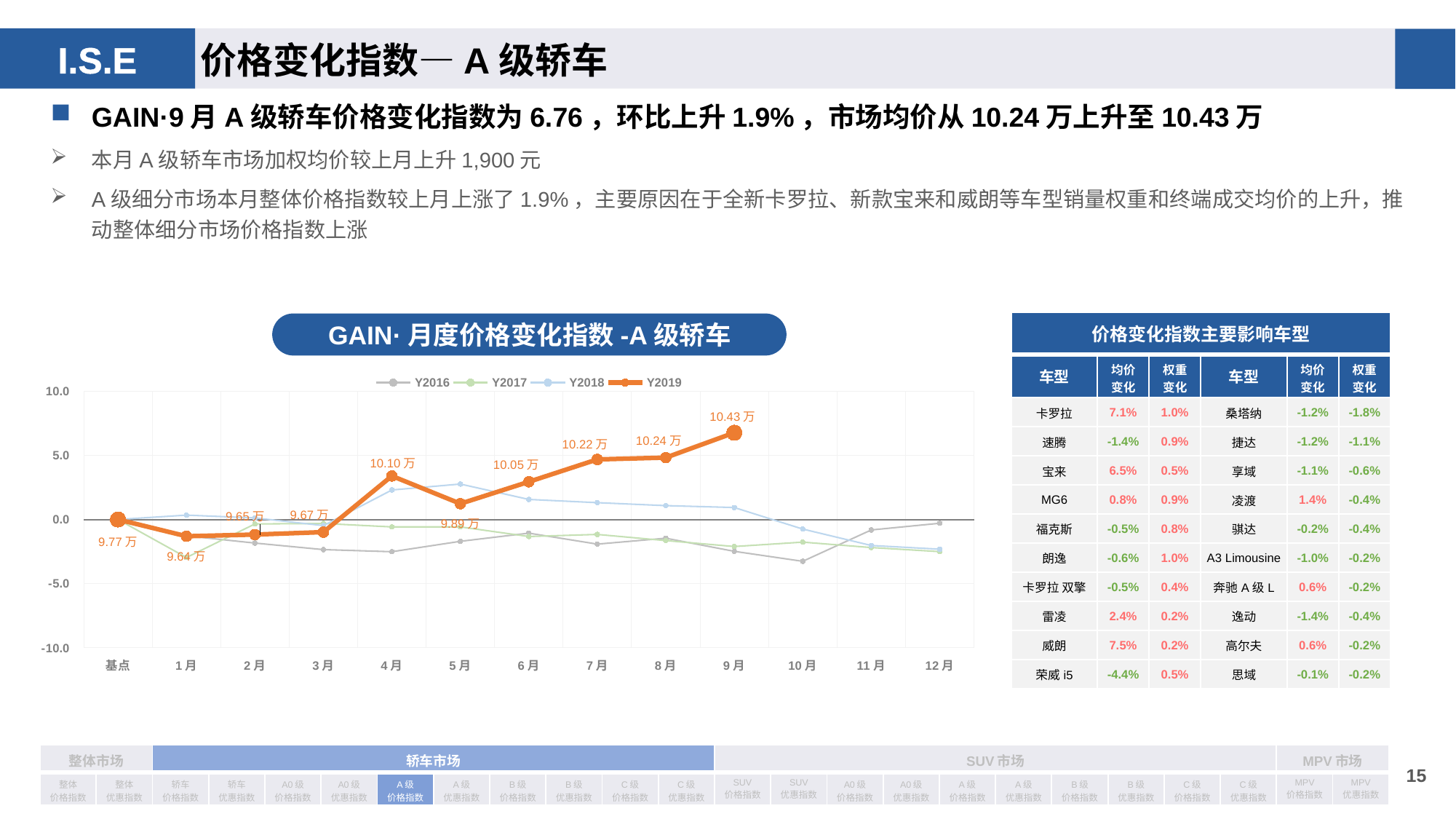

价格变化指数—A级轿车
GAIN·9月A级轿车价格变化指数为6.76，环比上升1.9%，市场均价从10.24万上升至10.43万
本月A级轿车市场加权均价较上月上升1,900元
A级细分市场本月整体价格指数较上月上涨了1.9%，主要原因在于全新卡罗拉、新款宝来和威朗等车型销量权重和终端成交均价的上升，推动整体细分市场价格指数上涨
| 价格变化指数主要影响车型 |  |  |  |  |  |
| --- | --- | --- | --- | --- | --- |
| 车型 | 均价 变化 | 权重 变化 | 车型 | 均价 变化 | 权重变化 |
| 卡罗拉 | 7.1% | 1.0% | 桑塔纳 | -1.2% | -1.8% |
| 速腾 | -1.4% | 0.9% | 捷达 | -1.2% | -1.1% |
| 宝来 | 6.5% | 0.5% | 享域 | -1.1% | -0.6% |
| MG6 | 0.8% | 0.9% | 凌渡 | 1.4% | -0.4% |
| 福克斯 | -0.5% | 0.8% | 骐达 | -0.2% | -0.4% |
| 朗逸 | -0.6% | 1.0% | A3 Limousine | -1.0% | -0.2% |
| 卡罗拉 双擎 | -0.5% | 0.4% | 奔驰A级L | 0.6% | -0.2% |
| 雷凌 | 2.4% | 0.2% | 逸动 | -1.4% | -0.4% |
| 威朗 | 7.5% | 0.2% | 高尔夫 | 0.6% | -0.2% |
| 荣威i5 | -4.4% | 0.5% | 思域 | -0.1% | -0.2% |
GAIN·月度价格变化指数-A级轿车

### Chart

| Category | Y2016 | Y2017 | Y2018 | Y2019 |
|---|---|---|---|---|
| 基点 | 0.0 | 0.0 | 0.0 | 0.0 |
| 1月 | -1.2792534285442692 | -2.97 | 0.34 | -1.31 |
| 2月 | -1.841884890117329 | -0.35 | 0.12 | -1.18 |
| 3月 | -2.353338315822451 | -0.31 | -0.48 | -0.99 |
| 4月 | -2.51779404493242 | -0.58 | 2.3 | 3.39 |
| 5月 | -1.7064475777532007 | -0.58 | 2.76 | 1.23 |
| 6月 | -1.0676367168390266 | -1.33 | 1.56 | 2.94 |
| 7月 | -1.92230051610498 | -1.17 | 1.31 | 4.68 |
| 8月 | -1.4628451607507142 | -1.65 | 1.08 | 4.82 |
| 9月 | -2.4864885260886482 | -2.11 | 0.93 | 6.76 |
| 10月 | -3.2620724685239355 | -1.77 | -0.75 | None |
| 11月 | -0.8220191757641993 | -2.19 | -2.03 | None |
| 12月 | -0.2935922889542808 | -2.51 | -2.32 | None |
| 整体市场 |  | 轿车市场 |  |  |  |  |  |  |  |  |  | SUV市场 |  |  |  |  |  |  |  |  |  | MPV市场 |  |
| --- | --- | --- | --- | --- | --- | --- | --- | --- | --- | --- | --- | --- | --- | --- | --- | --- | --- | --- | --- | --- | --- | --- | --- |
| 整体 价格指数 | 整体 优惠指数 | 轿车 价格指数 | 轿车 优惠指数 | A0级 价格指数 | A0级 优惠指数 | A级 价格指数 | A级 优惠指数 | B级 价格指数 | B级 优惠指数 | C级 价格指数 | C级 优惠指数 | SUV 价格指数 | SUV 优惠指数 | A0级 价格指数 | A0级 优惠指数 | A级 价格指数 | A级 优惠指数 | B级 价格指数 | B级 优惠指数 | C级 价格指数 | C级 优惠指数 | MPV 价格指数 | MPV 优惠指数 |
15